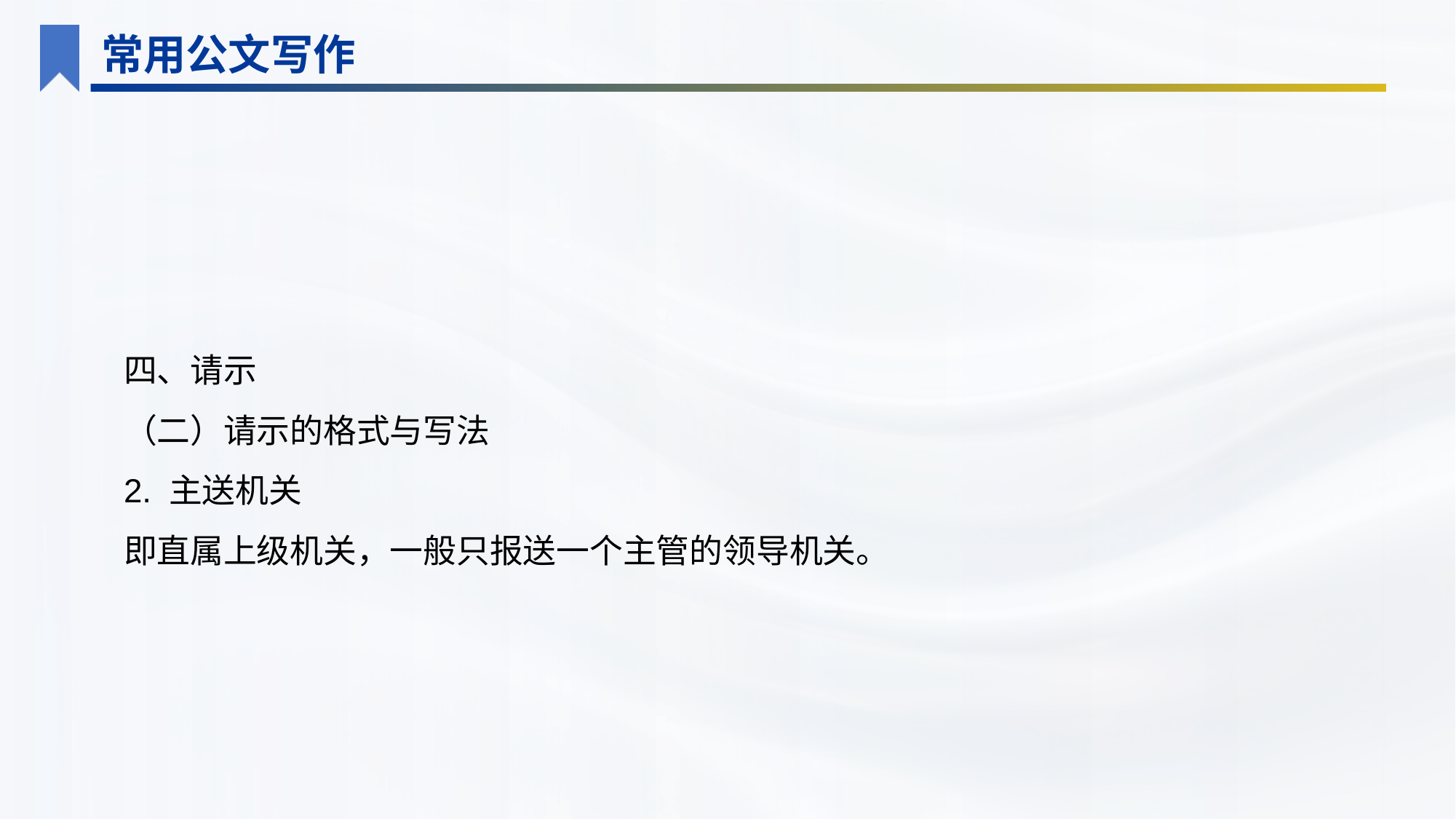

常用公文写作
四、请示
（二）请示的格式与写法
2. 主送机关
即直属上级机关，一般只报送一个主管的领导机关。